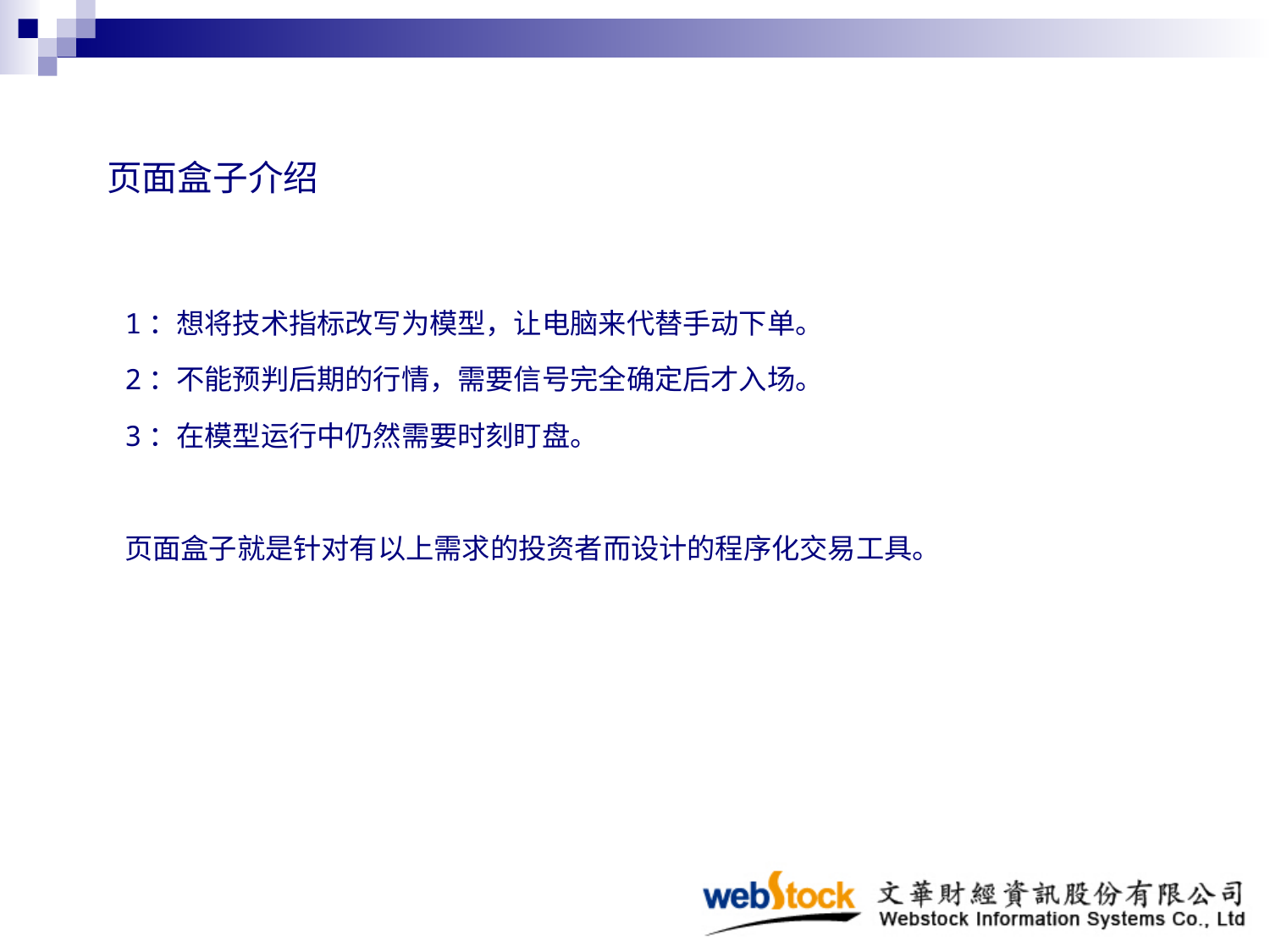

# 页面盒子介绍
1：想将技术指标改写为模型，让电脑来代替手动下单。
2：不能预判后期的行情，需要信号完全确定后才入场。
3：在模型运行中仍然需要时刻盯盘。

页面盒子就是针对有以上需求的投资者而设计的程序化交易工具。